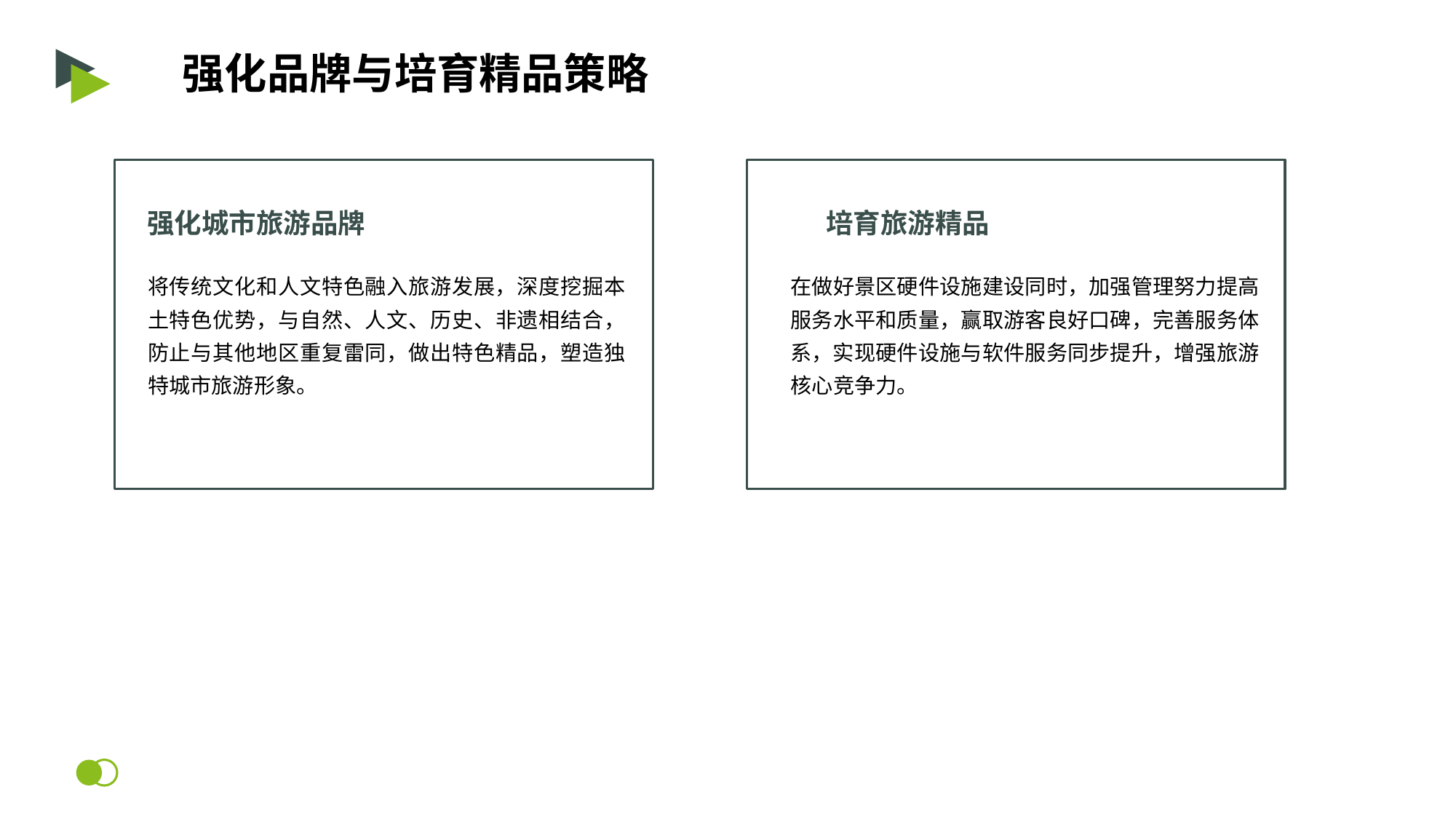

强化品牌与培育精品策略

强化城市旅游品牌
培育旅游精品
将传统文化和人文特色融入旅游发展，深度挖掘本土特色优势，与自然、人文、历史、非遗相结合，防止与其他地区重复雷同，做出特色精品，塑造独特城市旅游形象。
在做好景区硬件设施建设同时，加强管理努力提高服务水平和质量，赢取游客良好口碑，完善服务体系，实现硬件设施与软件服务同步提升，增强旅游核心竞争力。